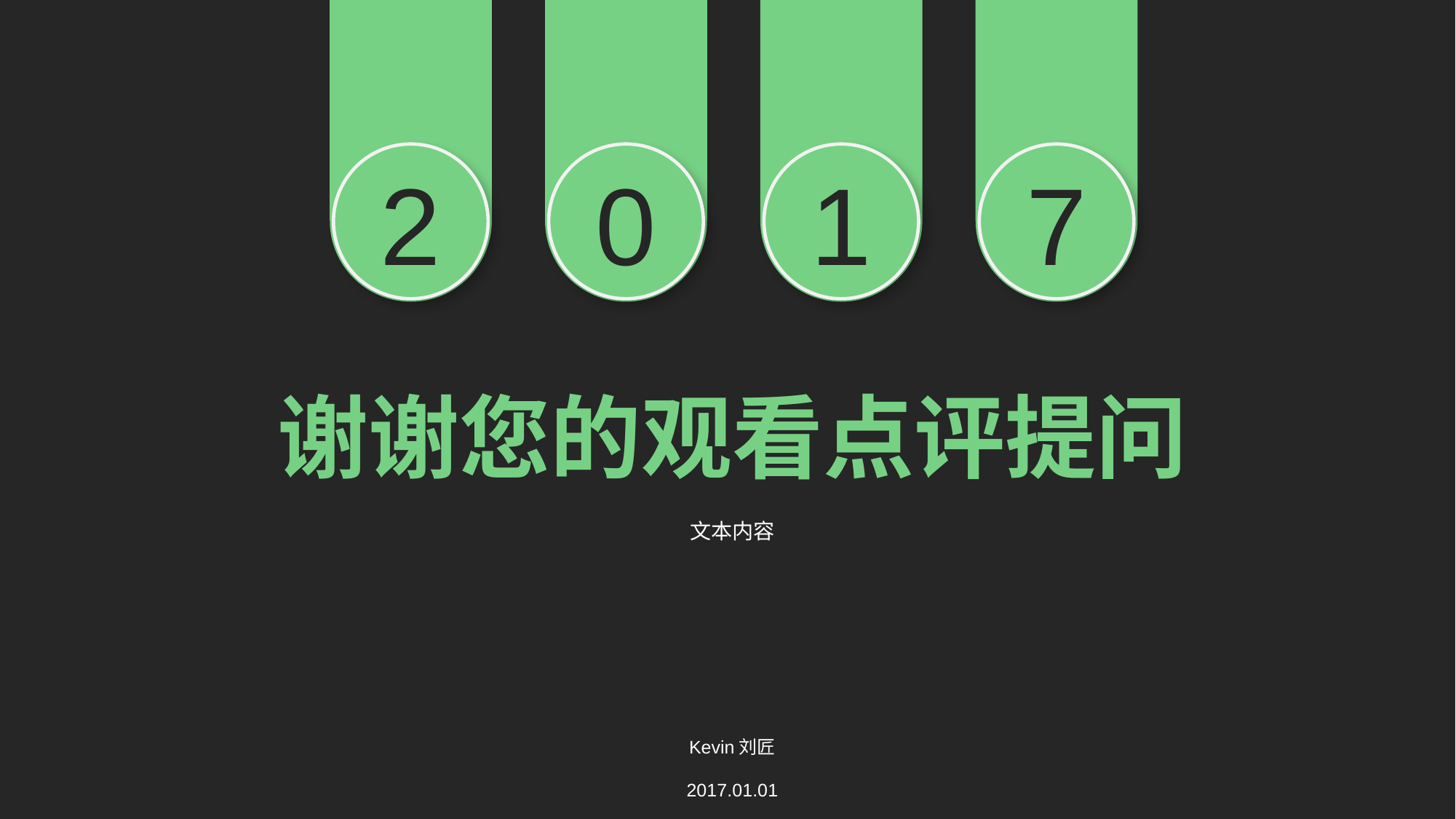

2
0
1
7
谢谢您的观看点评提问
文本内容
Kevin刘匠
2017.01.01